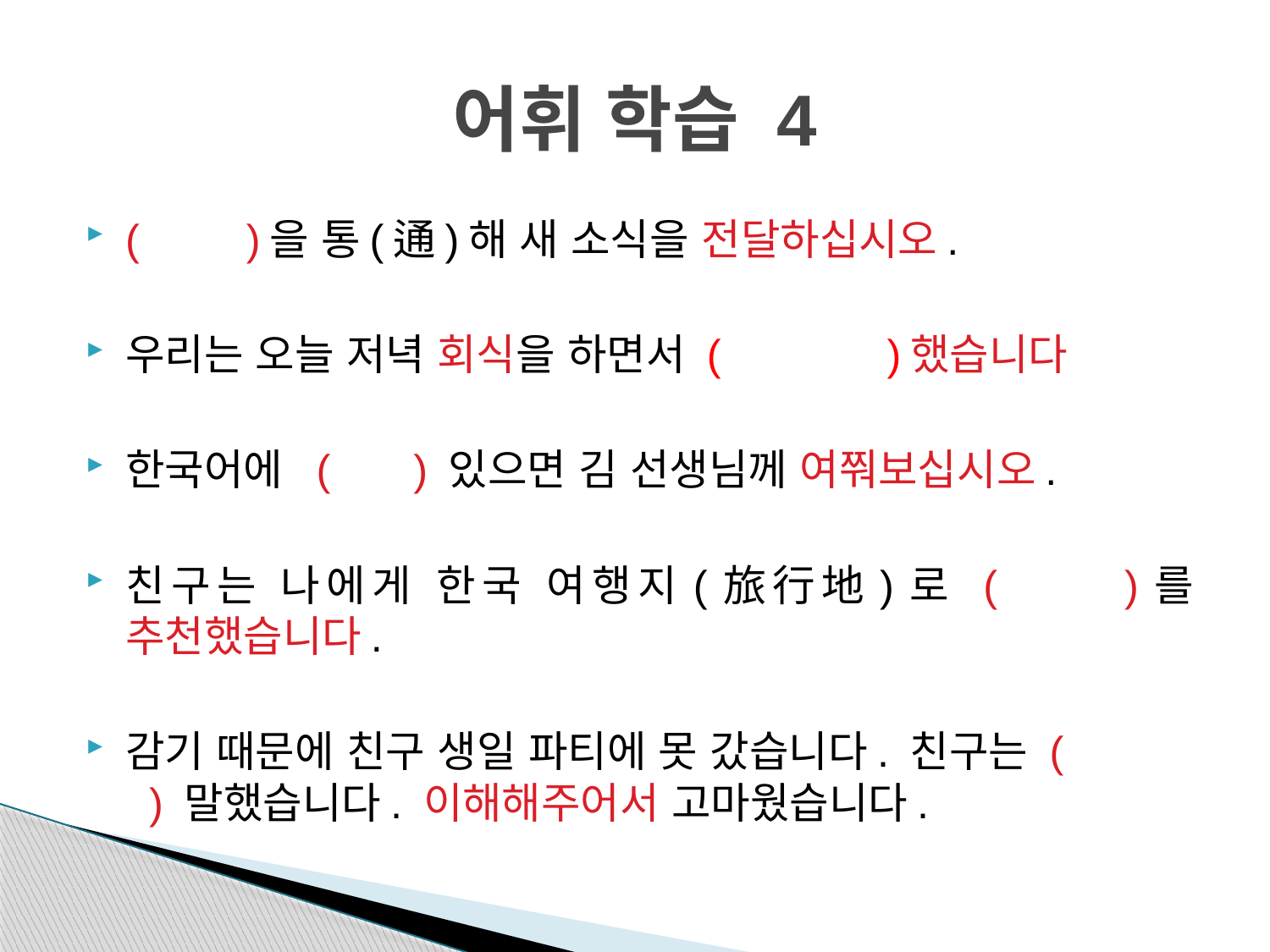

# 어휘 학습 4
(         )을 통(通)해 새 소식을 전달하십시오.

우리는 오늘 저녁 회식을 하면서 (              )했습니다

한국어에  (       ) 있으면 김 선생님께 여쭤보십시오.

친구는 나에게 한국 여행지(旅行地)로 (       )를 추천했습니다.

감기 때문에 친구 생일 파티에 못 갔습니다. 친구는 (              ) 말했습니다. 이해해주어서 고마웠습니다.